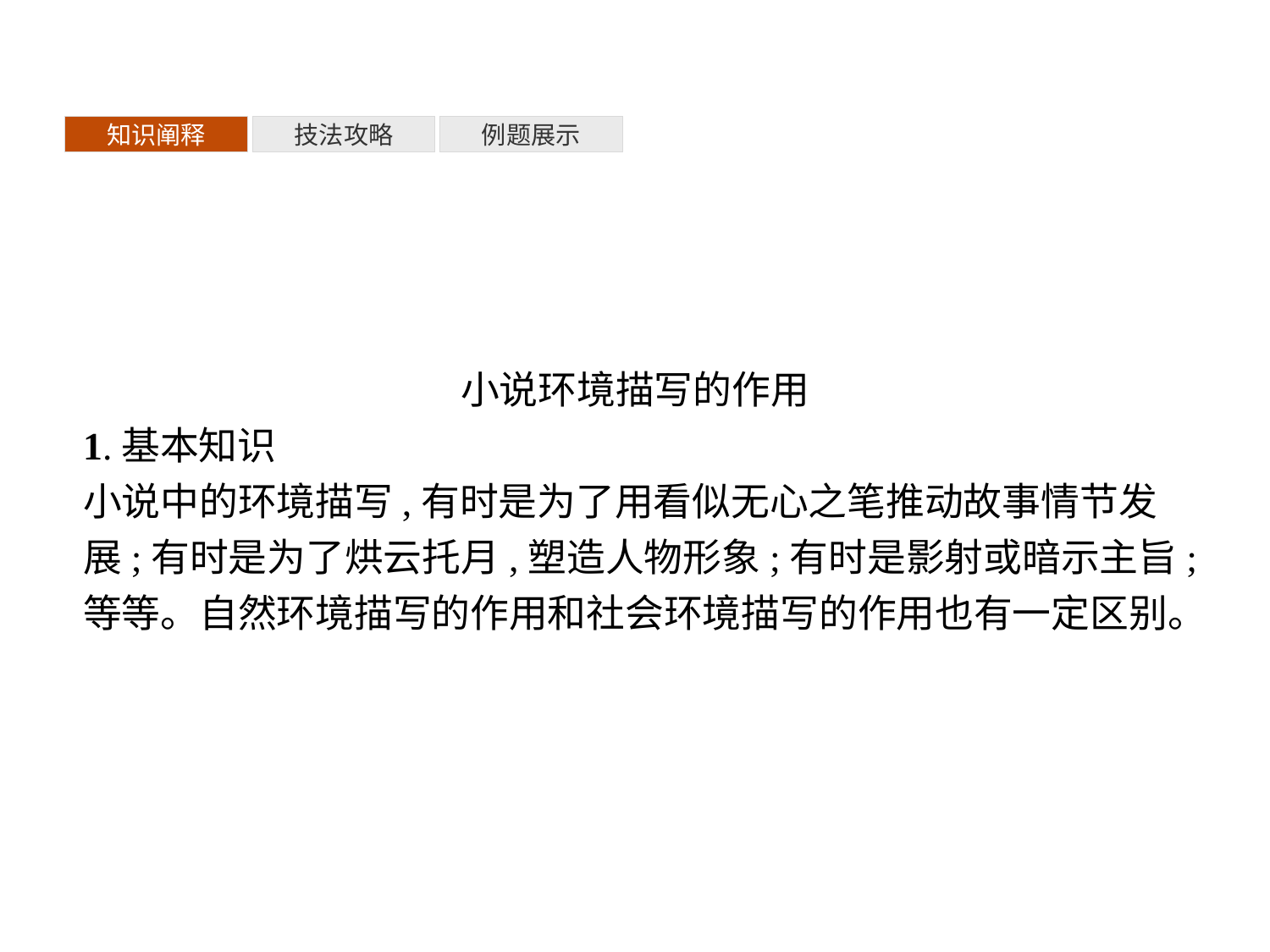

知识阐释
技法攻略
例题展示
小说环境描写的作用
1.基本知识
小说中的环境描写,有时是为了用看似无心之笔推动故事情节发展;有时是为了烘云托月,塑造人物形象;有时是影射或暗示主旨;等等。自然环境描写的作用和社会环境描写的作用也有一定区别。